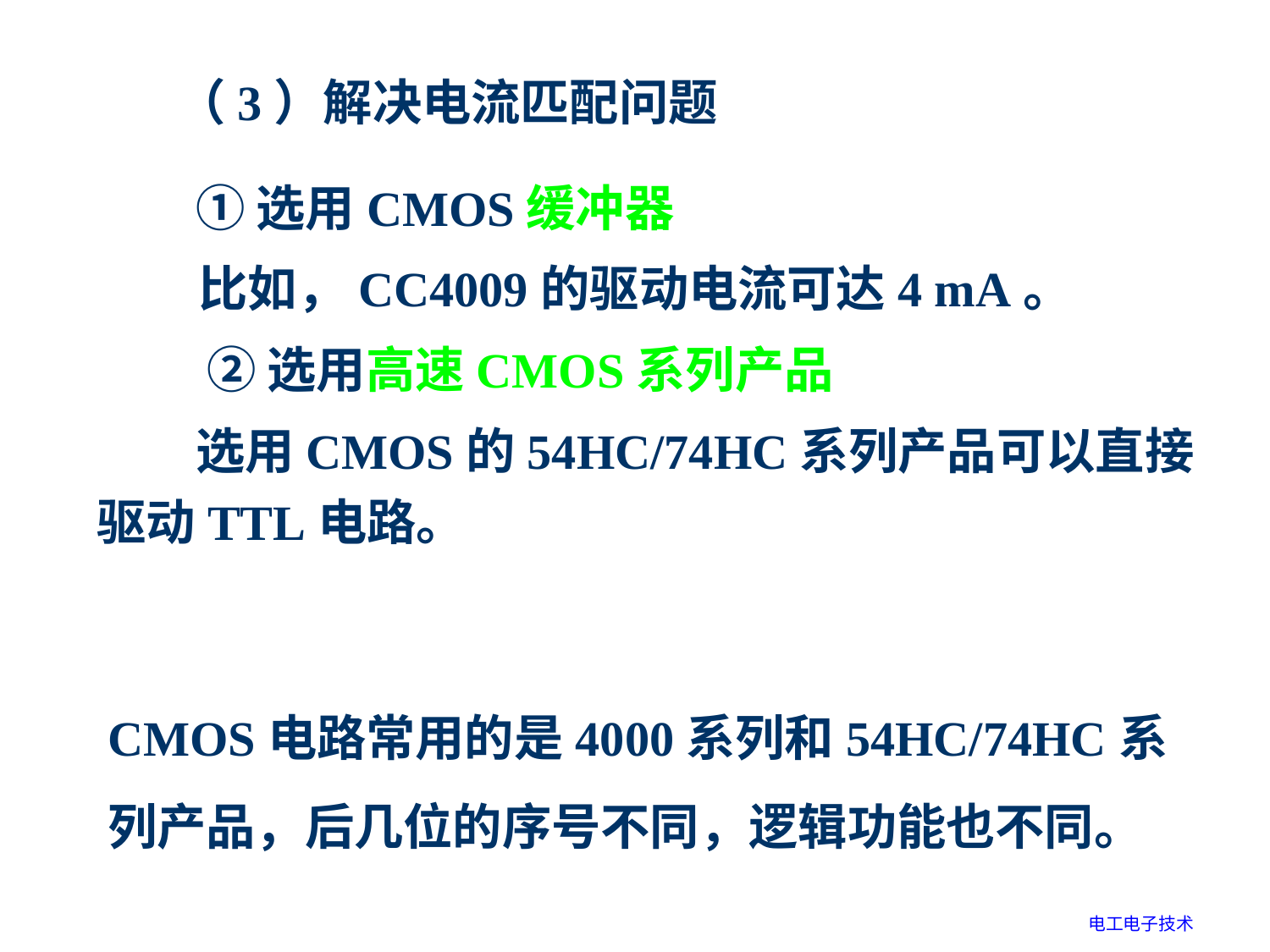

（3）解决电流匹配问题
　　① 选用CMOS缓冲器
        比如，CC4009的驱动电流可达4 mA。
　　 ② 选用高速CMOS系列产品
　　选用CMOS的54HC/74HC系列产品可以直接驱动TTL电路。
　　CMOS电路常用的是4000系列和54HC/74HC系列产品，后几位的序号不同，逻辑功能也不同。
电工电子技术
138